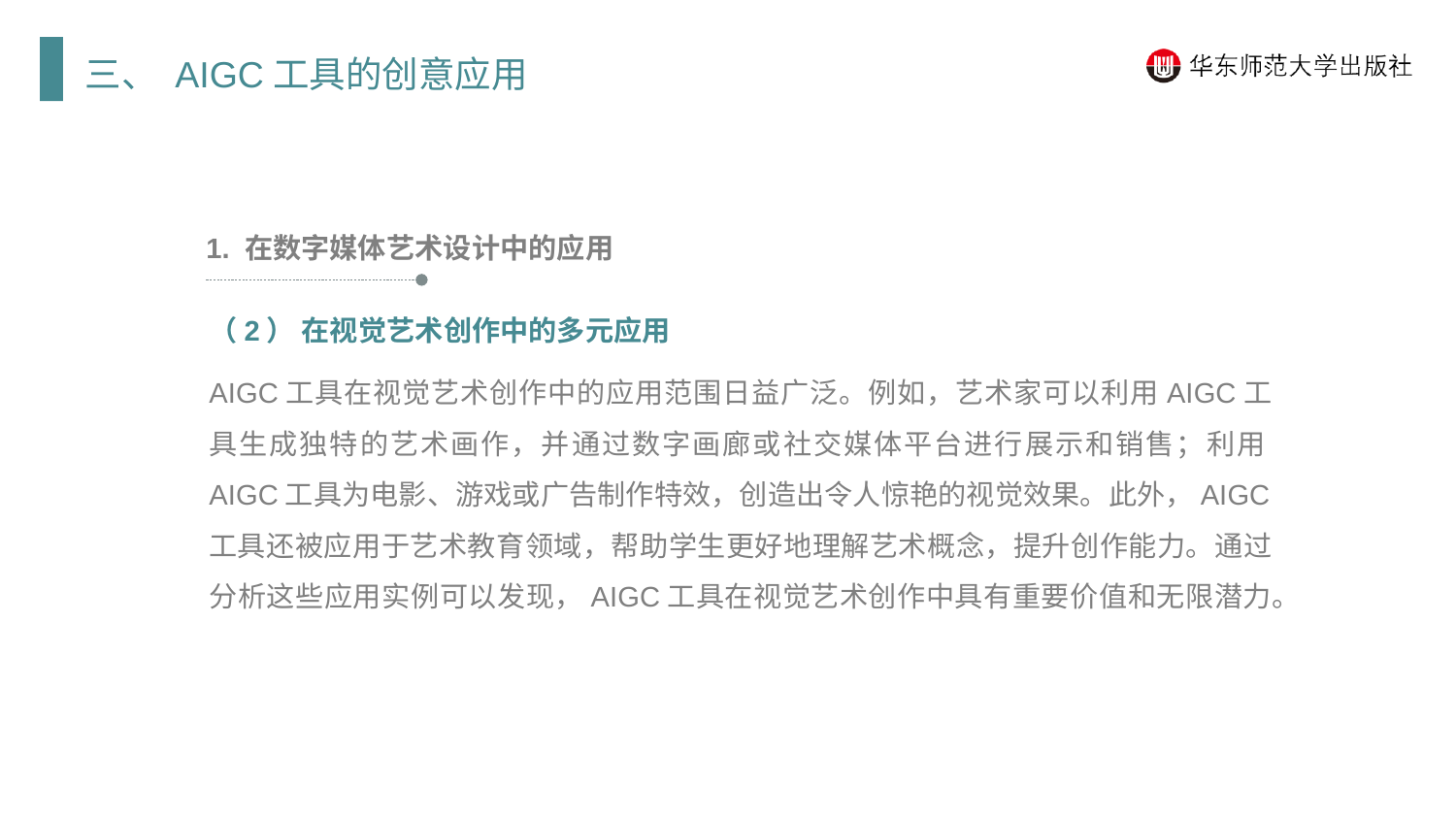

三、 AIGC工具的创意应用
1. 在数字媒体艺术设计中的应用
（2） 在视觉艺术创作中的多元应用
AIGC工具在视觉艺术创作中的应用范围日益广泛。例如，艺术家可以利用AIGC工具生成独特的艺术画作，并通过数字画廊或社交媒体平台进行展示和销售；利用AIGC工具为电影、游戏或广告制作特效，创造出令人惊艳的视觉效果。此外，AIGC工具还被应用于艺术教育领域，帮助学生更好地理解艺术概念，提升创作能力。通过分析这些应用实例可以发现，AIGC工具在视觉艺术创作中具有重要价值和无限潜力。